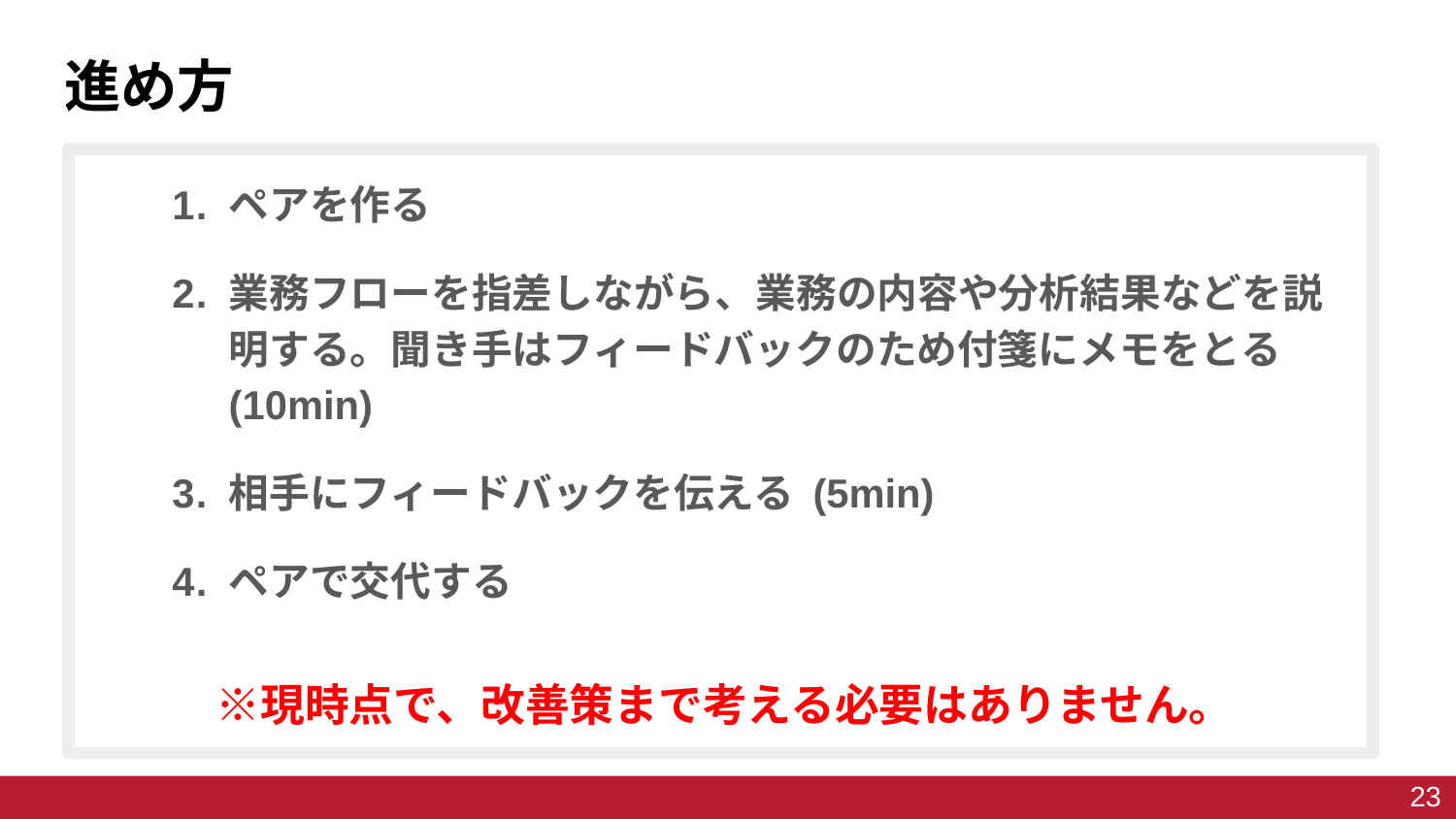

# 進め方
ペアを作る
業務フローを指差しながら、業務の内容や分析結果などを説明する。聞き手はフィードバックのため付箋にメモをとる (10min)
相手にフィードバックを伝える (5min)
ペアで交代する
　※現時点で、改善策まで考える必要はありません。
23